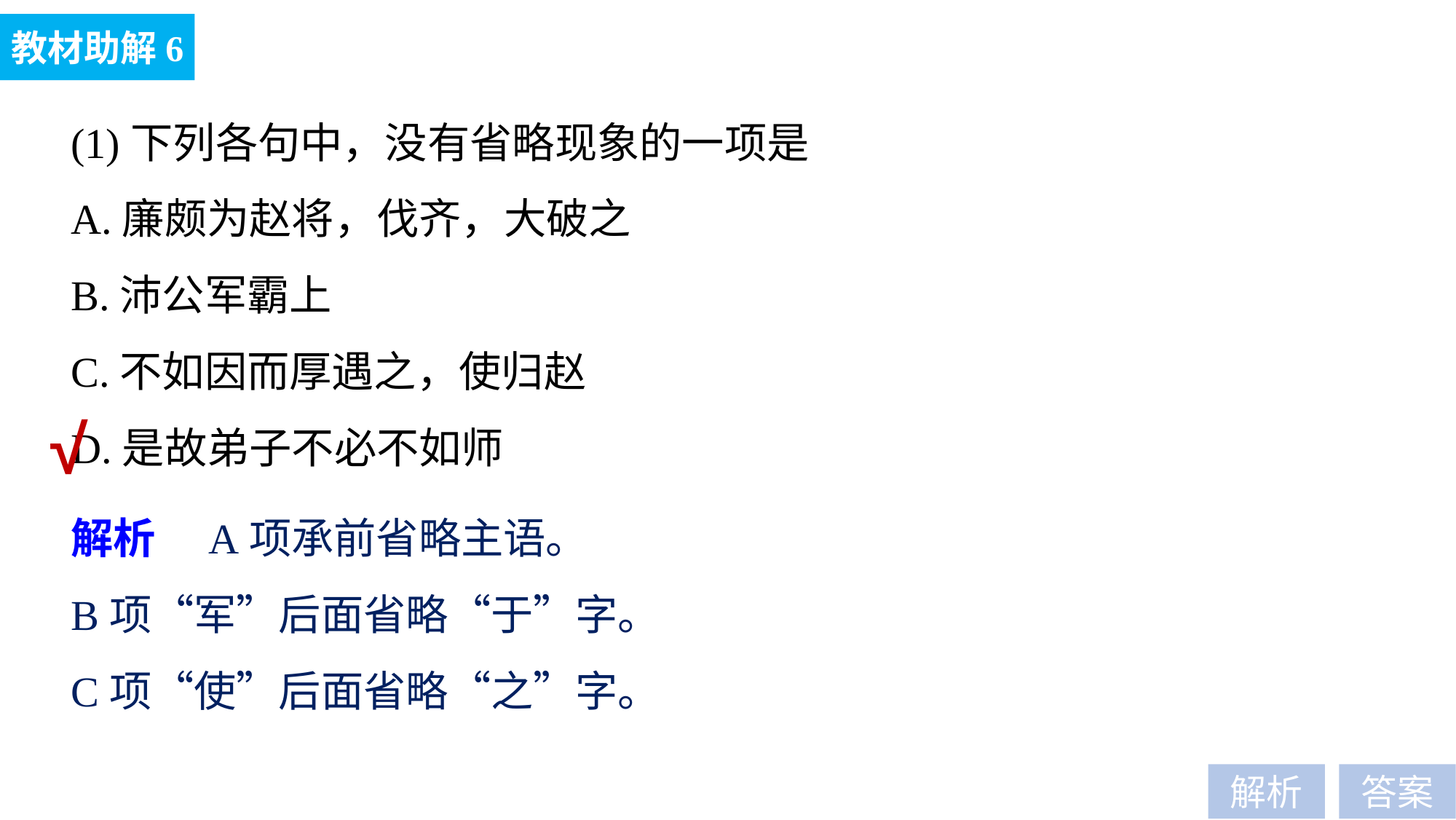

教材助解6
(1)下列各句中，没有省略现象的一项是
A.廉颇为赵将，伐齐，大破之
B.沛公军霸上
C.不如因而厚遇之，使归赵
D.是故弟子不必不如师
√
解析　A项承前省略主语。
B项“军”后面省略“于”字。
C项“使”后面省略“之”字。
解析
答案